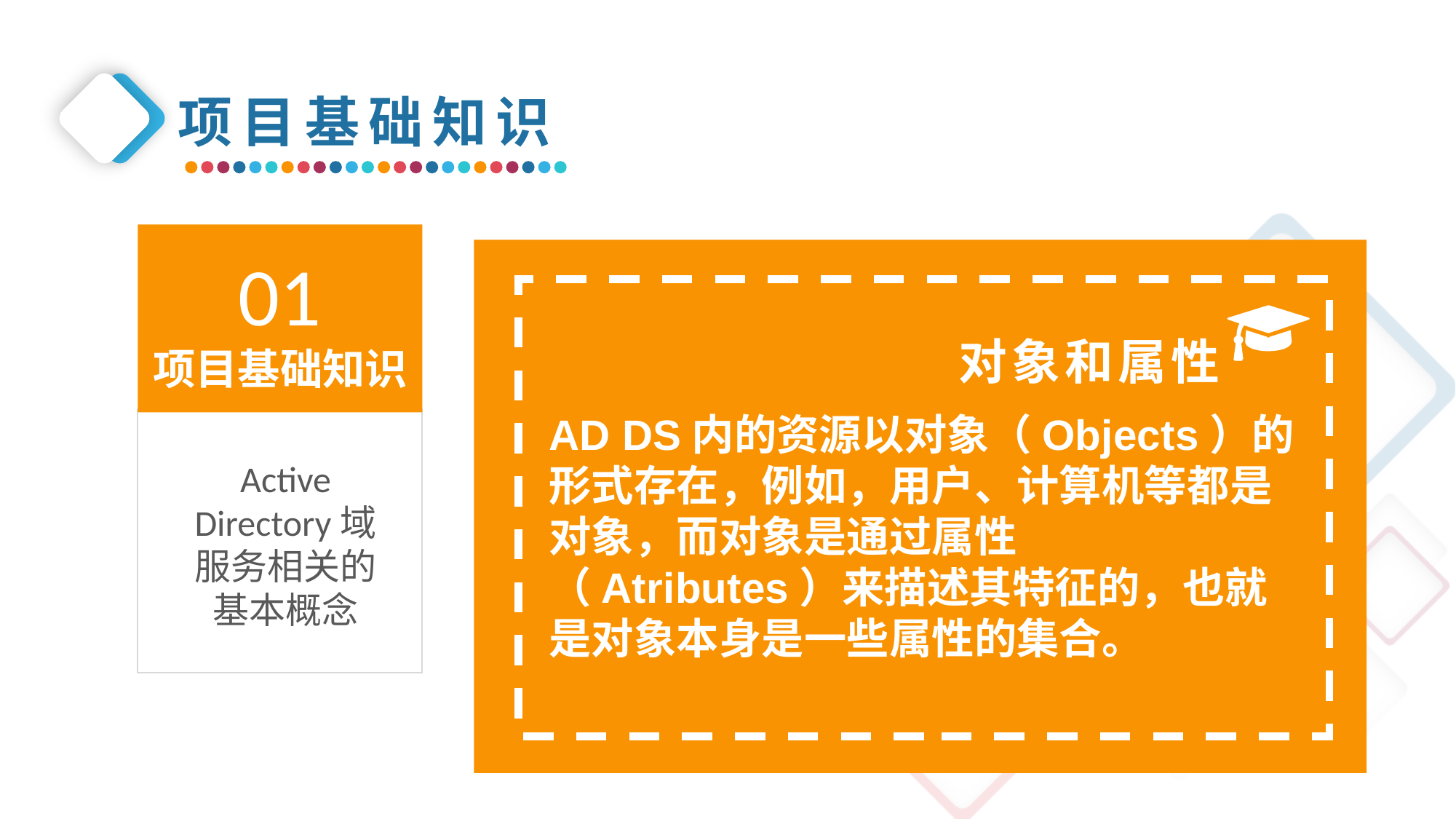

项目基础知识

01
项目基础知识

对象和属性

AD DS内的资源以对象（Objects）的形式存在，例如，用户、计算机等都是对象，而对象是通过属性（Atributes）来描述其特征的，也就是对象本身是一些属性的集合。

Active Directory域服务相关的基本概念